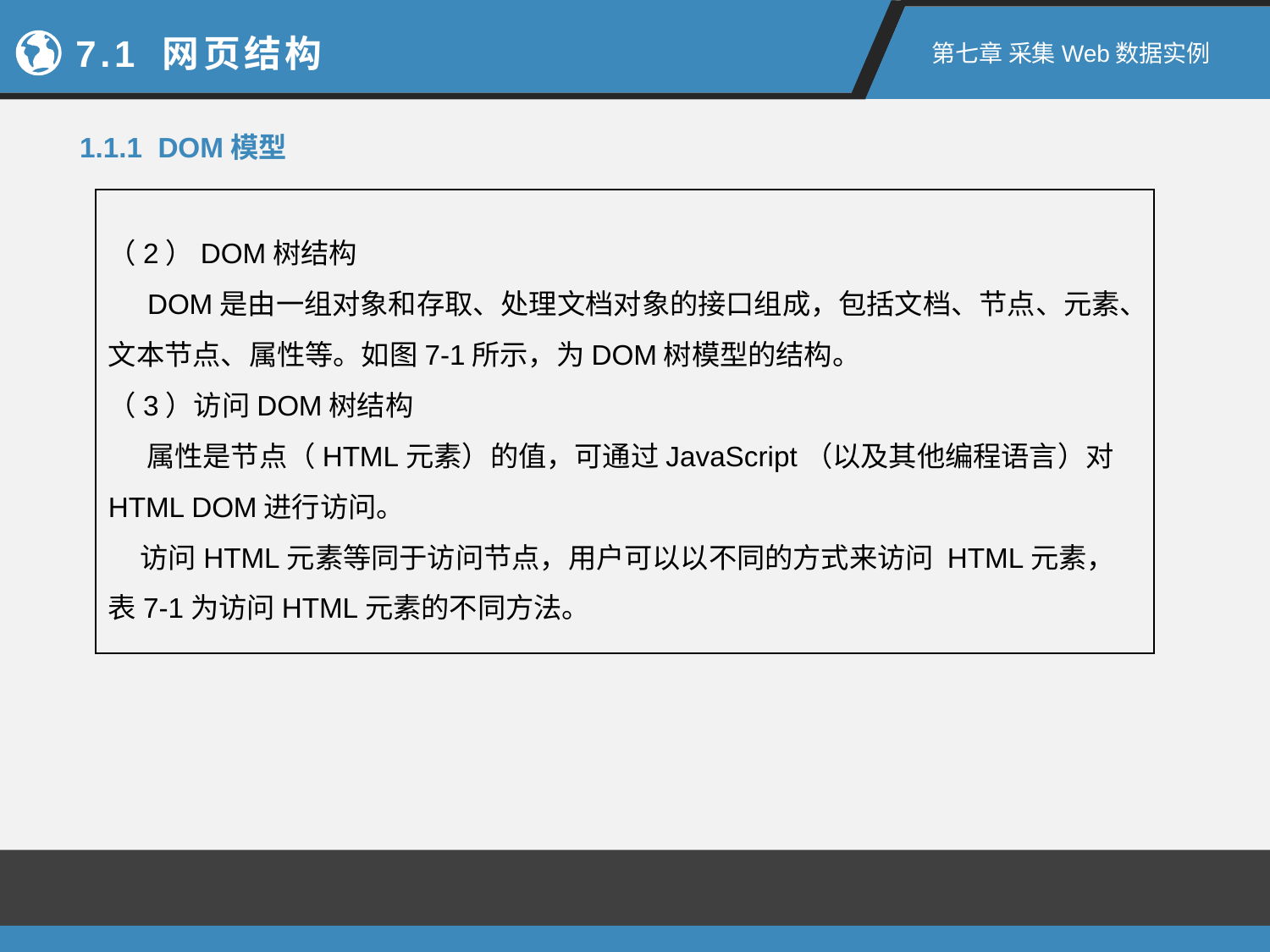

7.1 网页结构

第七章 采集Web数据实例
1.1.1  DOM模型
（2）DOM树结构
     DOM是由一组对象和存取、处理文档对象的接口组成，包括文档、节点、元素、文本节点、属性等。如图7-1所示，为DOM树模型的结构。
（3）访问DOM树结构
     属性是节点（HTML元素）的值，可通过JavaScript（以及其他编程语言）对HTML DOM进行访问。
    访问HTML元素等同于访问节点，用户可以以不同的方式来访问 HTML元素，表7-1为访问HTML元素的不同方法。